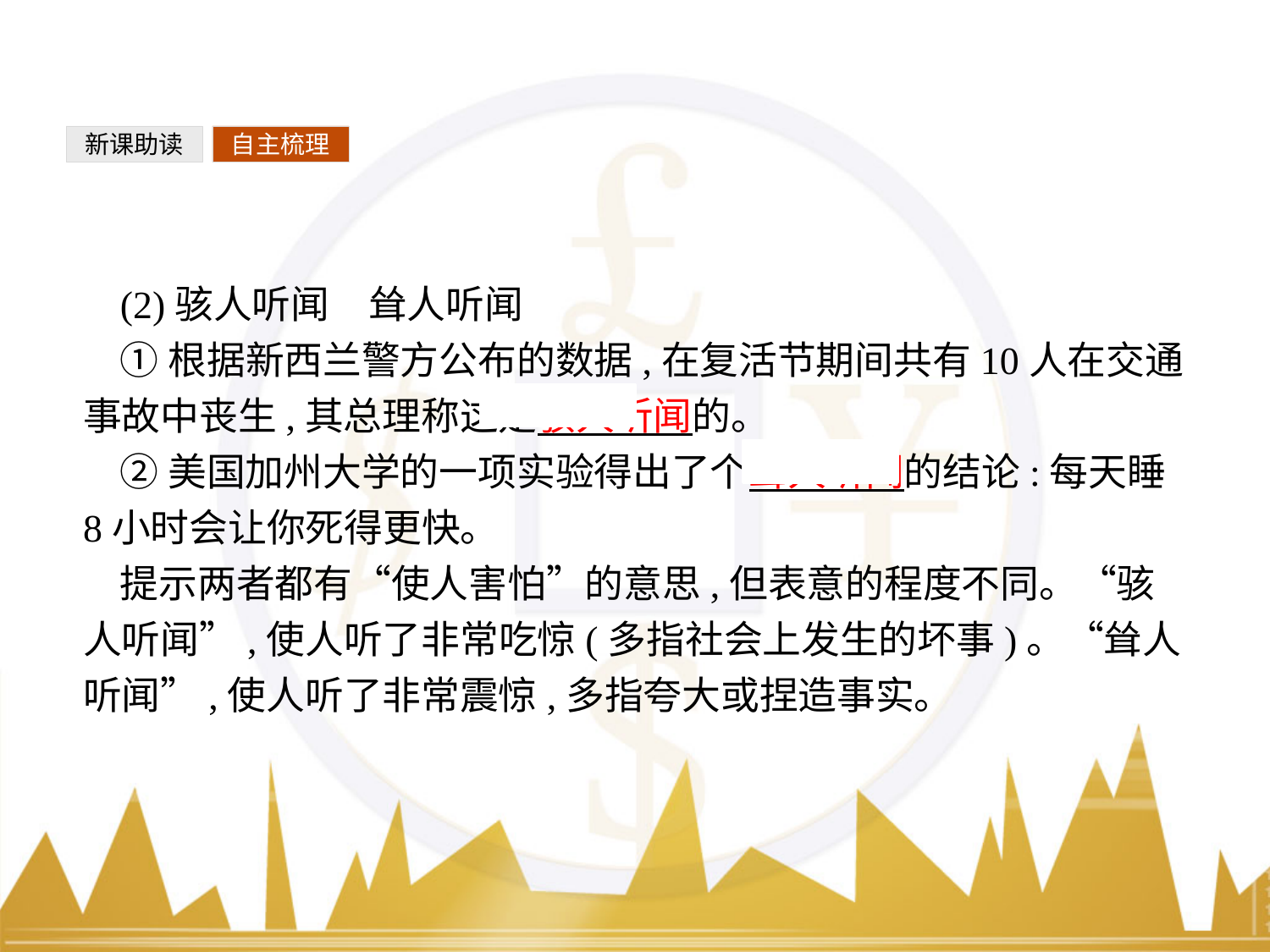

新课助读
自主梳理
(2)骇人听闻　耸人听闻
①根据新西兰警方公布的数据,在复活节期间共有10人在交通事故中丧生,其总理称这是骇人听闻的。
②美国加州大学的一项实验得出了个耸人听闻的结论:每天睡8小时会让你死得更快。
提示两者都有“使人害怕”的意思,但表意的程度不同。“骇人听闻”,使人听了非常吃惊(多指社会上发生的坏事)。“耸人听闻”,使人听了非常震惊,多指夸大或捏造事实。